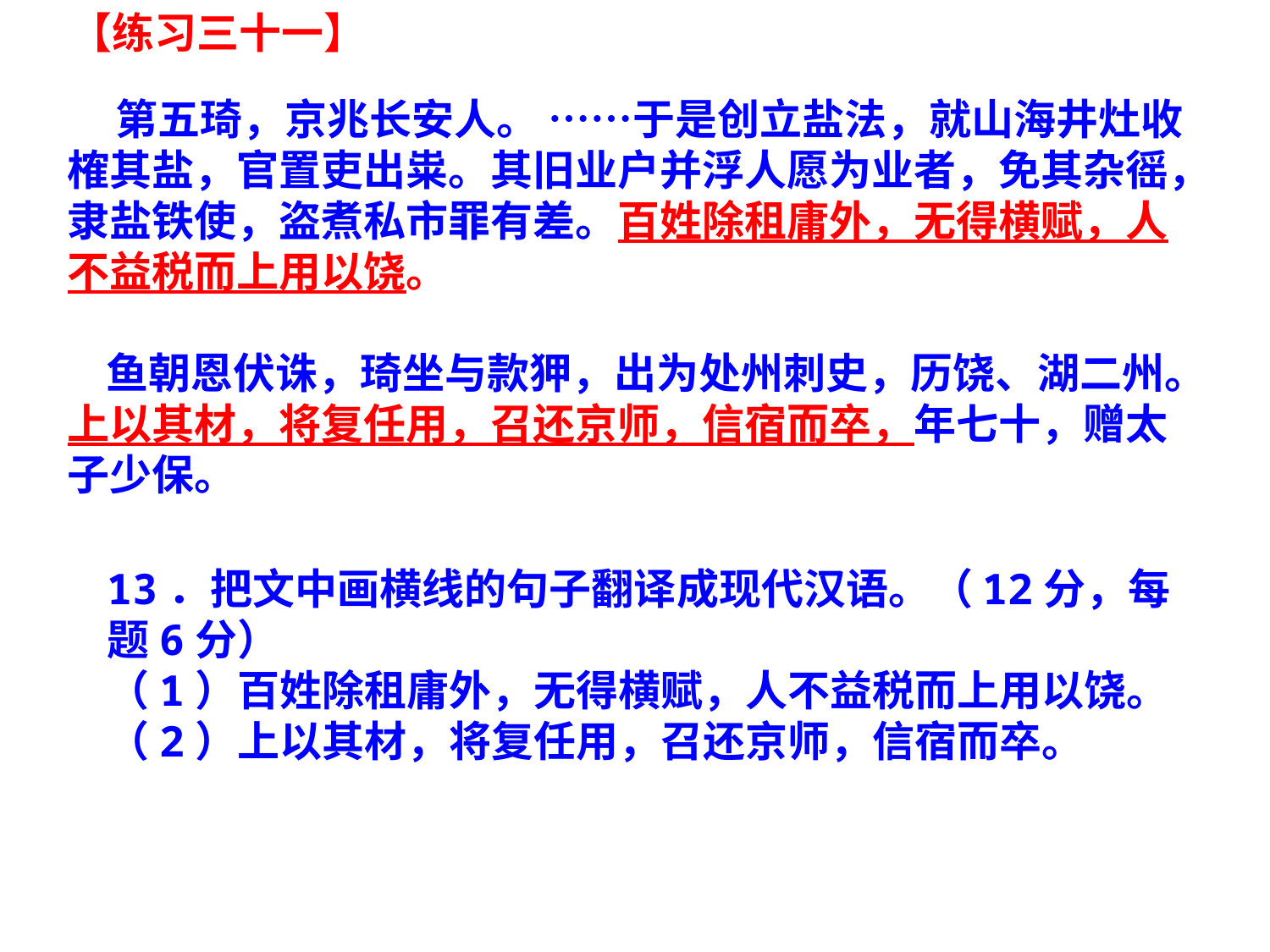

【练习三十一】
    第五琦，京兆长安人。 ……于是创立盐法，就山海井灶收榷其盐，官置吏出粜。其旧业户并浮人愿为业者，免其杂徭，隶盐铁使，盗煮私市罪有差。百姓除租庸外，无得横赋，人不益税而上用以饶。

   鱼朝恩伏诛，琦坐与款狎，出为处州刺史，历饶、湖二州。上以其材，将复任用，召还京师，信宿而卒，年七十，赠太子少保。
13．把文中画横线的句子翻译成现代汉语。（12分，每题6分）
（1）百姓除租庸外，无得横赋，人不益税而上用以饶。
（2）上以其材，将复任用，召还京师，信宿而卒。